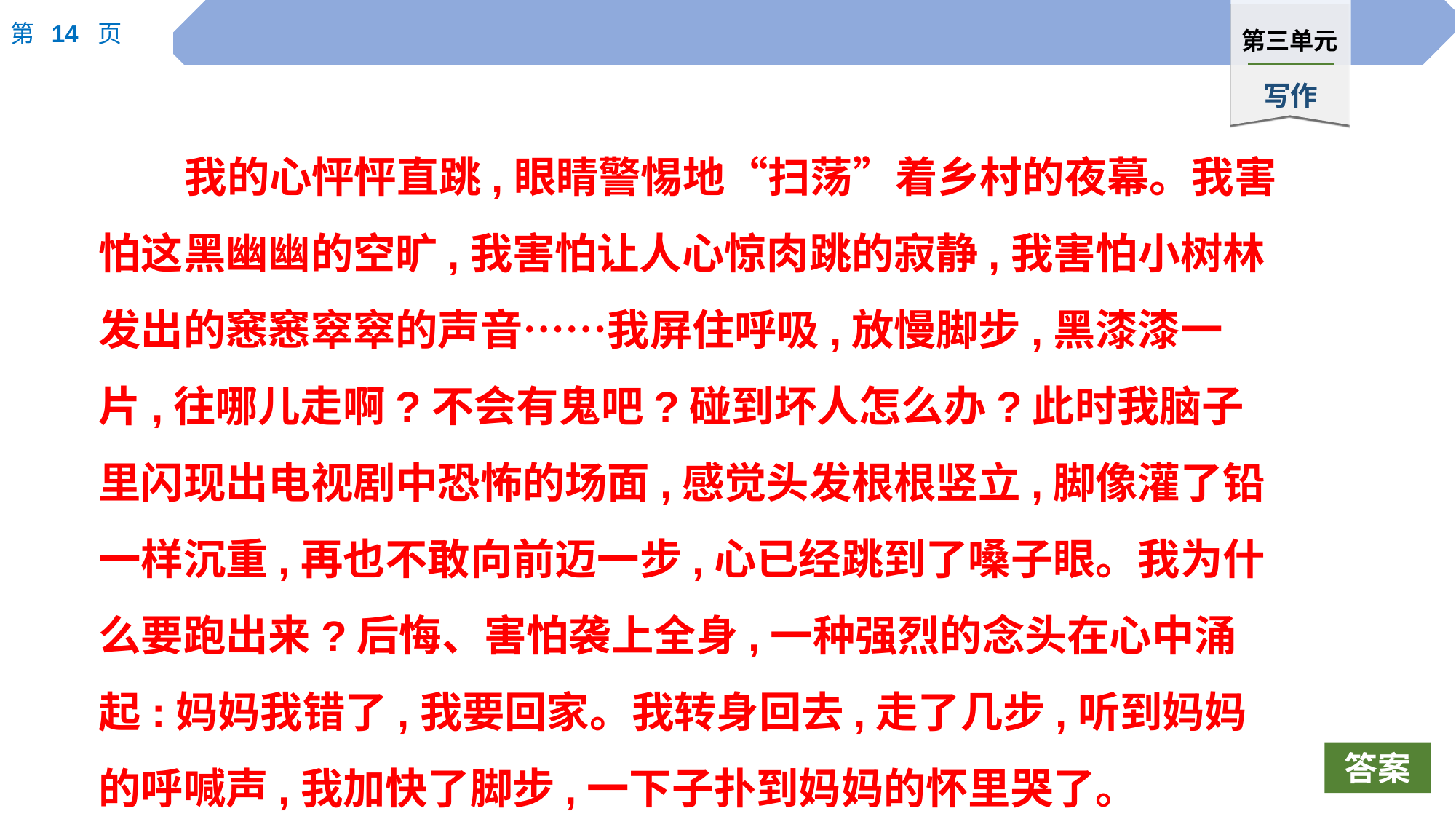

我的心怦怦直跳,眼睛警惕地“扫荡”着乡村的夜幕。我害怕这黑幽幽的空旷,我害怕让人心惊肉跳的寂静,我害怕小树林发出的窸窸窣窣的声音……我屏住呼吸,放慢脚步,黑漆漆一片,往哪儿走啊?不会有鬼吧?碰到坏人怎么办?此时我脑子里闪现出电视剧中恐怖的场面,感觉头发根根竖立,脚像灌了铅一样沉重,再也不敢向前迈一步,心已经跳到了嗓子眼。我为什么要跑出来?后悔、害怕袭上全身,一种强烈的念头在心中涌起:妈妈我错了,我要回家。我转身回去,走了几步,听到妈妈的呼喊声,我加快了脚步,一下子扑到妈妈的怀里哭了。
答案